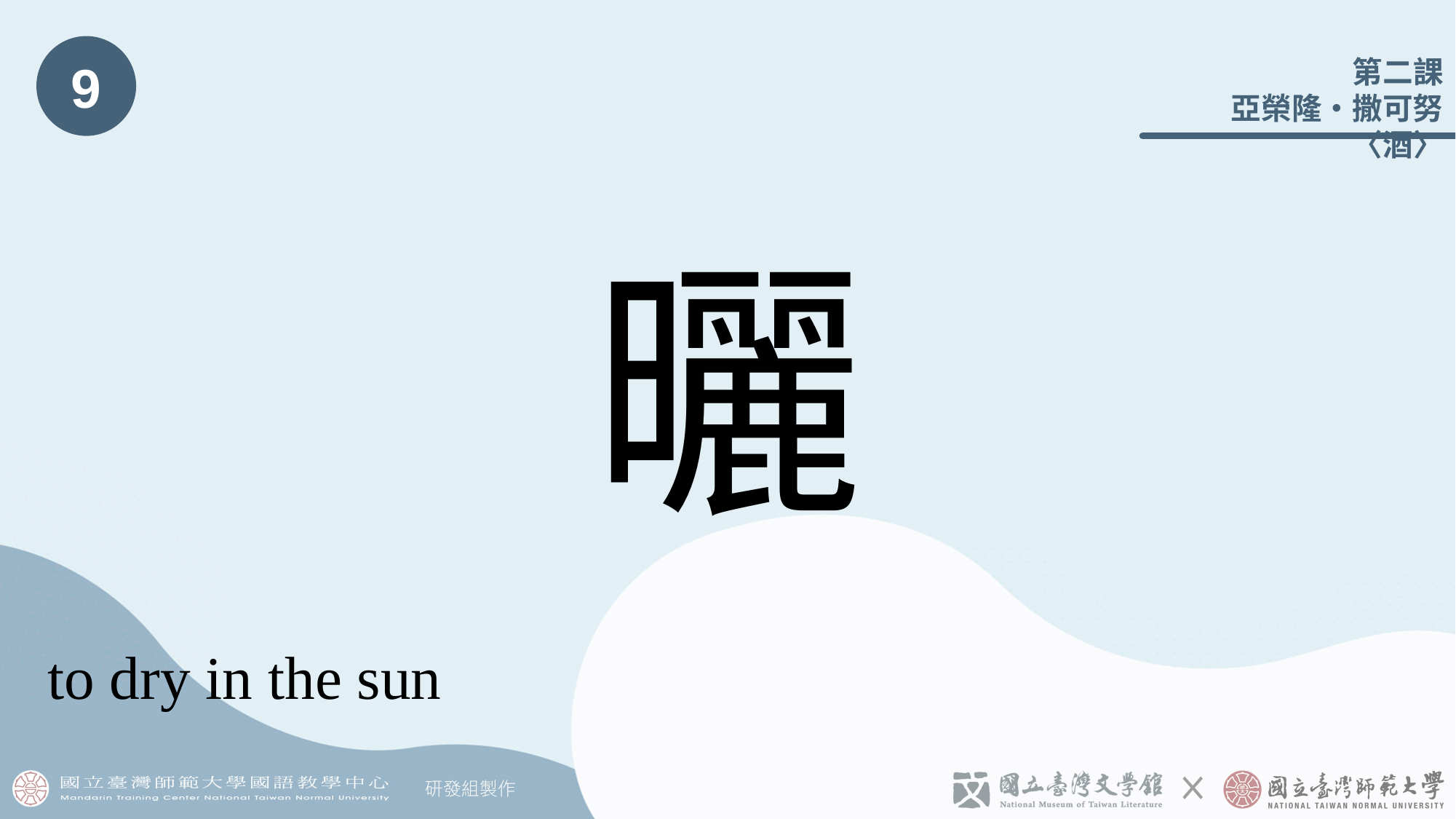

9
# 曬
to dry in the sun